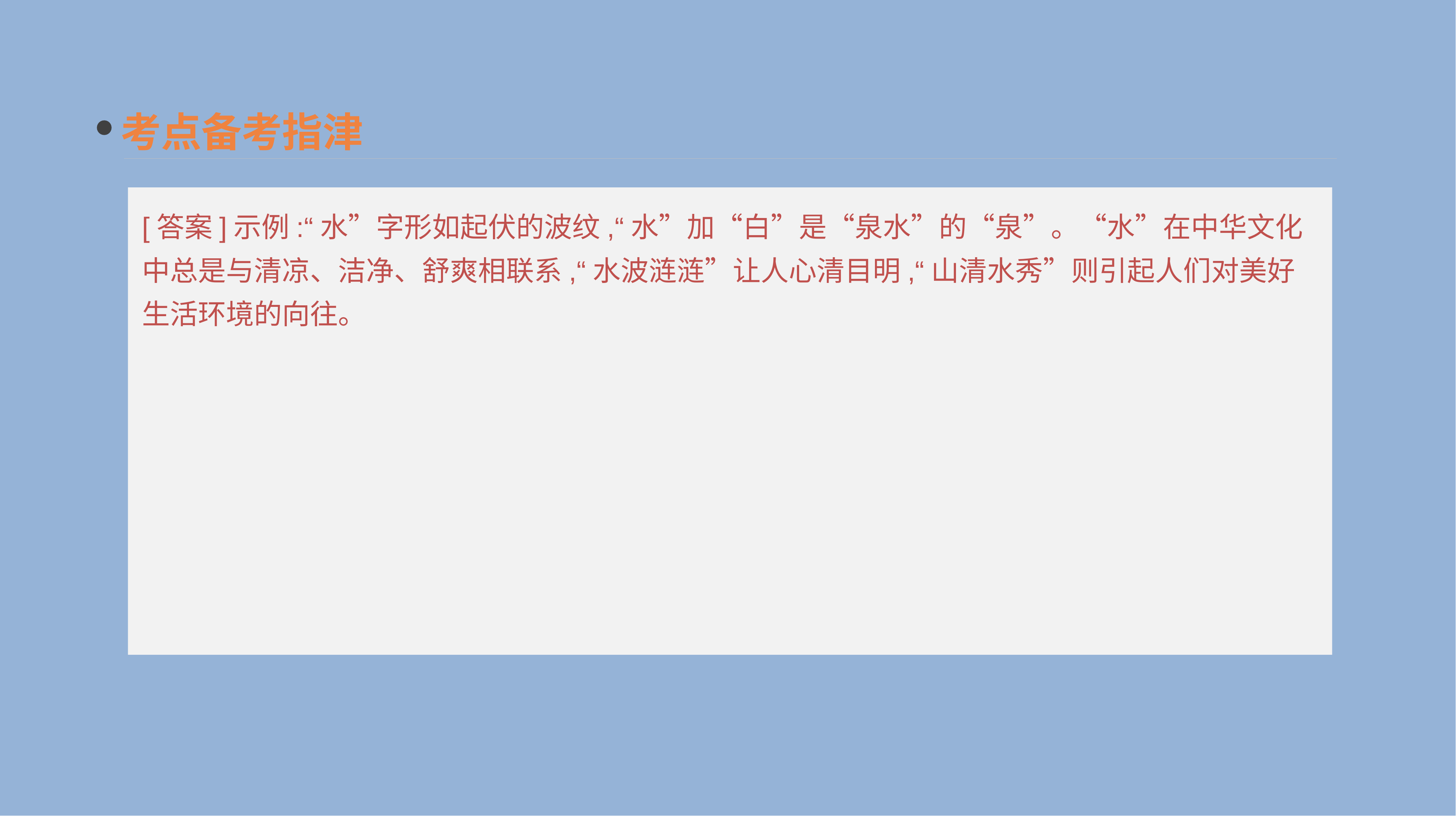

考点备考指津

[答案]示例:“水”字形如起伏的波纹,“水”加“白”是“泉水”的“泉”。“水”在中华文化中总是与清凉、洁净、舒爽相联系,“水波涟涟”让人心清目明,“山清水秀”则引起人们对美好生活环境的向往。